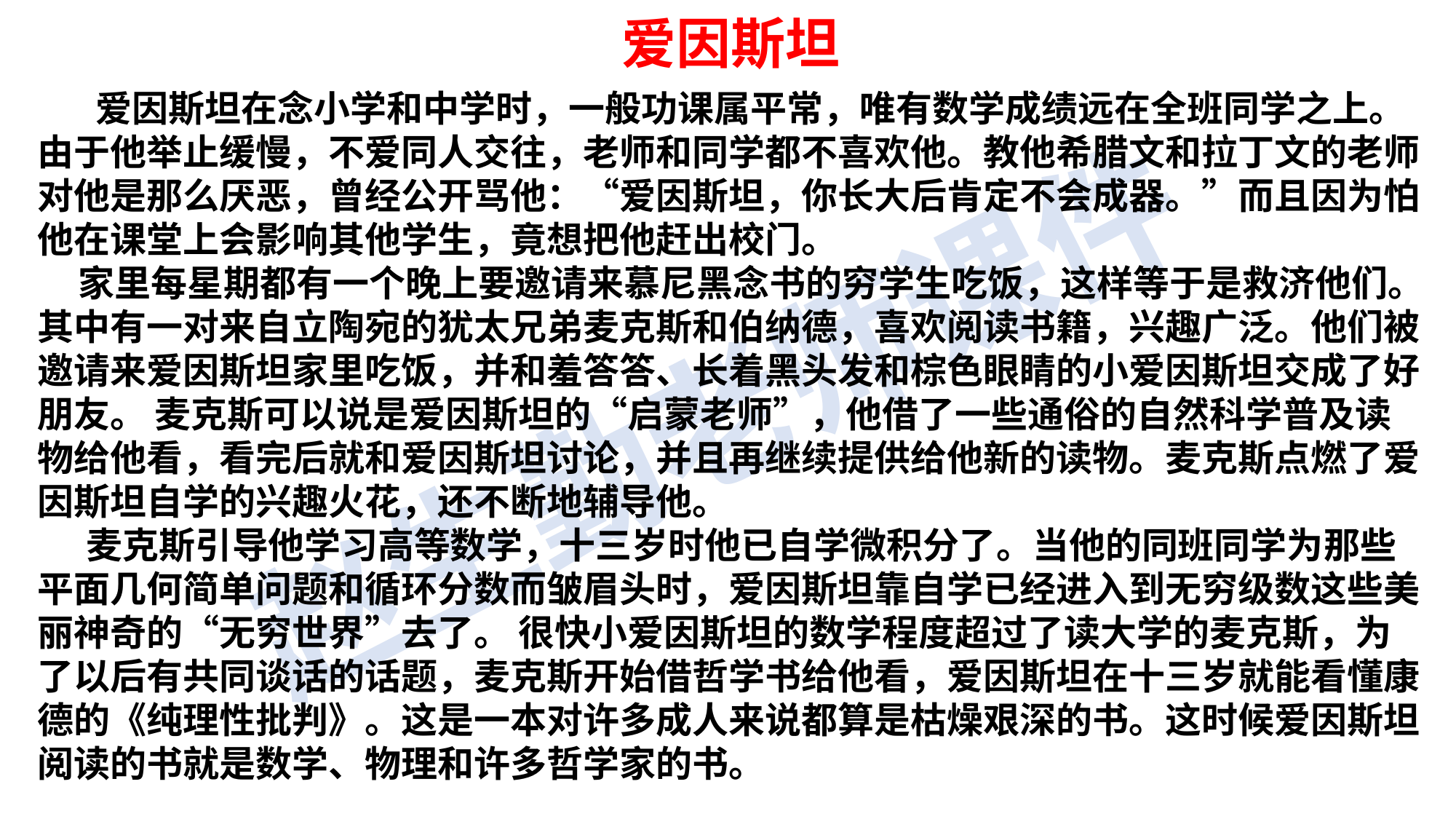

爱因斯坦
      爱因斯坦在念小学和中学时，一般功课属平常，唯有数学成绩远在全班同学之上。由于他举止缓慢，不爱同人交往，老师和同学都不喜欢他。教他希腊文和拉丁文的老师对他是那么厌恶，曾经公开骂他：“爱因斯坦，你长大后肯定不会成器。”而且因为怕他在课堂上会影响其他学生，竟想把他赶出校门。
     家里每星期都有一个晚上要邀请来慕尼黑念书的穷学生吃饭，这样等于是救济他们。其中有一对来自立陶宛的犹太兄弟麦克斯和伯纳德，喜欢阅读书籍，兴趣广泛。他们被邀请来爱因斯坦家里吃饭，并和羞答答、长着黑头发和棕色眼睛的小爱因斯坦交成了好朋友。 麦克斯可以说是爱因斯坦的“启蒙老师”，他借了一些通俗的自然科学普及读物给他看，看完后就和爱因斯坦讨论，并且再继续提供给他新的读物。麦克斯点燃了爱因斯坦自学的兴趣火花，还不断地辅导他。
      麦克斯引导他学习高等数学，十三岁时他已自学微积分了。当他的同班同学为那些平面几何简单问题和循环分数而皱眉头时，爱因斯坦靠自学已经进入到无穷级数这些美丽神奇的“无穷世界”去了。 很快小爱因斯坦的数学程度超过了读大学的麦克斯，为了以后有共同谈话的话题，麦克斯开始借哲学书给他看，爱因斯坦在十三岁就能看懂康德的《纯理性批判》。这是一本对许多成人来说都算是枯燥艰深的书。这时候爱因斯坦阅读的书就是数学、物理和许多哲学家的书。